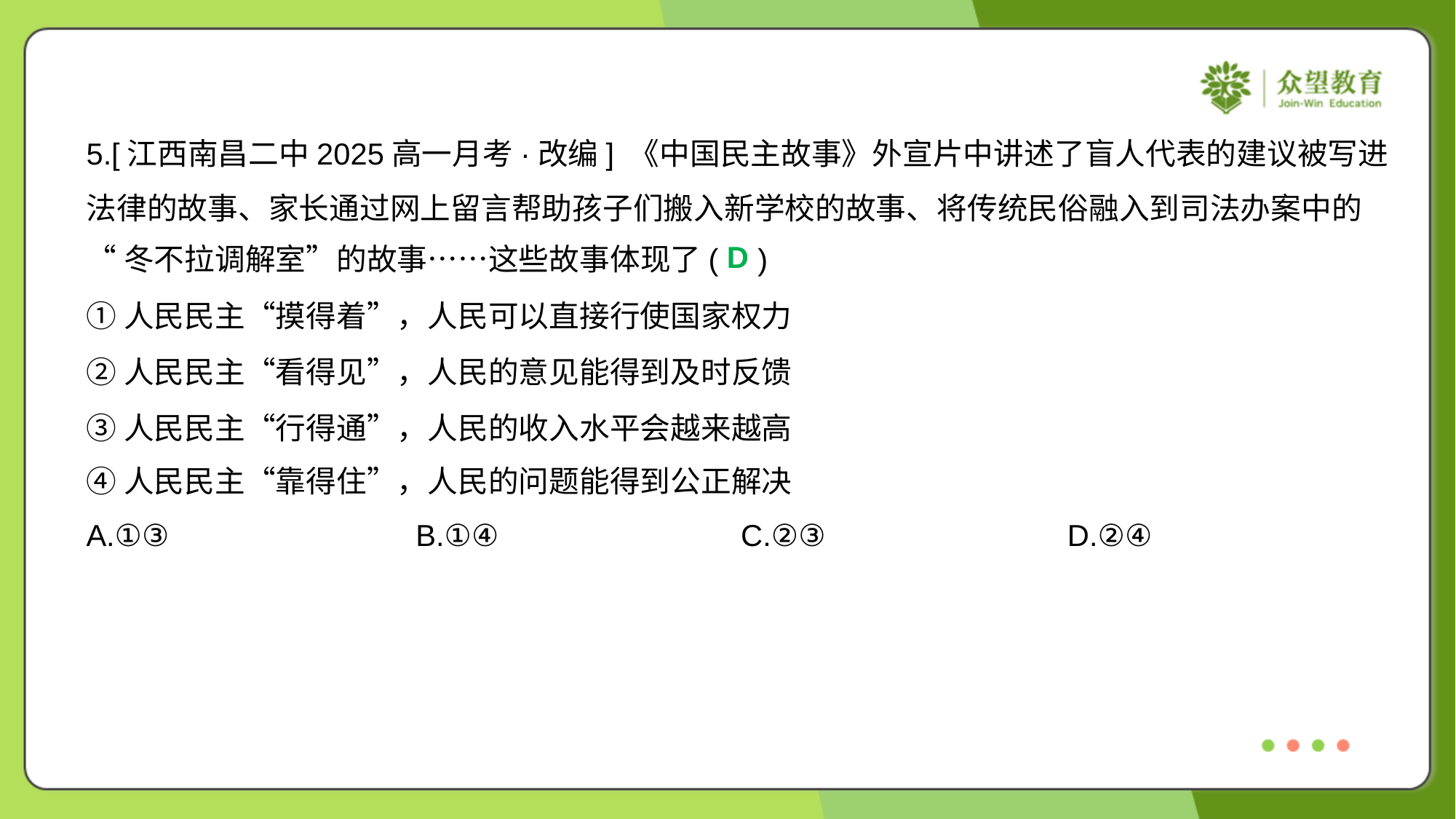

5.[江西南昌二中2025高一月考·改编] 《中国民主故事》外宣片中讲述了盲人代表的建议被写进
法律的故事、家长通过网上留言帮助孩子们搬入新学校的故事、将传统民俗融入到司法办案中的
“冬不拉调解室”的故事……这些故事体现了(     )
D
①人民民主“摸得着”，人民可以直接行使国家权力
②人民民主“看得见”，人民的意见能得到及时反馈
③人民民主“行得通”，人民的收入水平会越来越高
④人民民主“靠得住”，人民的问题能得到公正解决
A.①③	B.①④	C.②③	D.②④